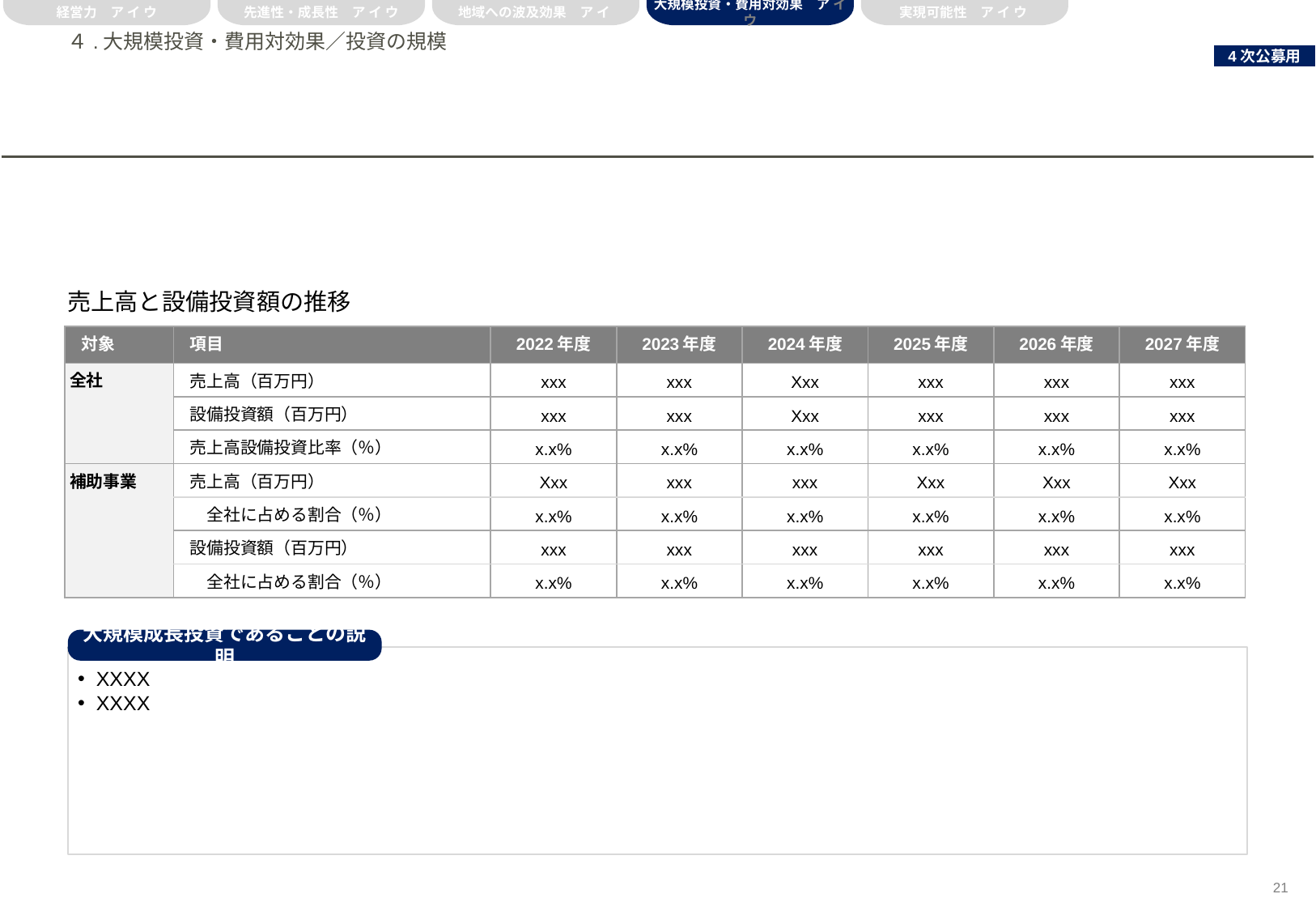

経営力　ア イ ウ
先進性・成長性　ア イ ウ
地域への波及効果　ア イ
大規模投資・費用対効果　ア イ ウ
実現可能性　ア イ ウ
# ４.大規模投資・費用対効果／投資の規模

売上高と設備投資額の推移
| 対象 | 項目 | 2022年度 | 2023年度 | 2024年度 | 2025年度 | 2026年度 | 2027年度 |
| --- | --- | --- | --- | --- | --- | --- | --- |
| 全社 | 売上高（百万円） | xxx | xxx | Xxx | xxx | xxx | xxx |
|  | 設備投資額（百万円） | xxx | xxx | Xxx | xxx | xxx | xxx |
|  | 売上高設備投資比率（％） | x.x% | x.x% | x.x% | x.x% | x.x% | x.x% |
| 補助事業 | 売上高（百万円） | Xxx | xxx | xxx | Xxx | Xxx | Xxx |
|  | 全社に占める割合（％） | x.x% | x.x% | x.x% | x.x% | x.x% | x.x% |
|  | 設備投資額（百万円） | xxx | xxx | xxx | xxx | xxx | xxx |
|  | 全社に占める割合（％） | x.x% | x.x% | x.x% | x.x% | x.x% | x.x% |
大規模成長投資であることの説明
XXXX
XXXX